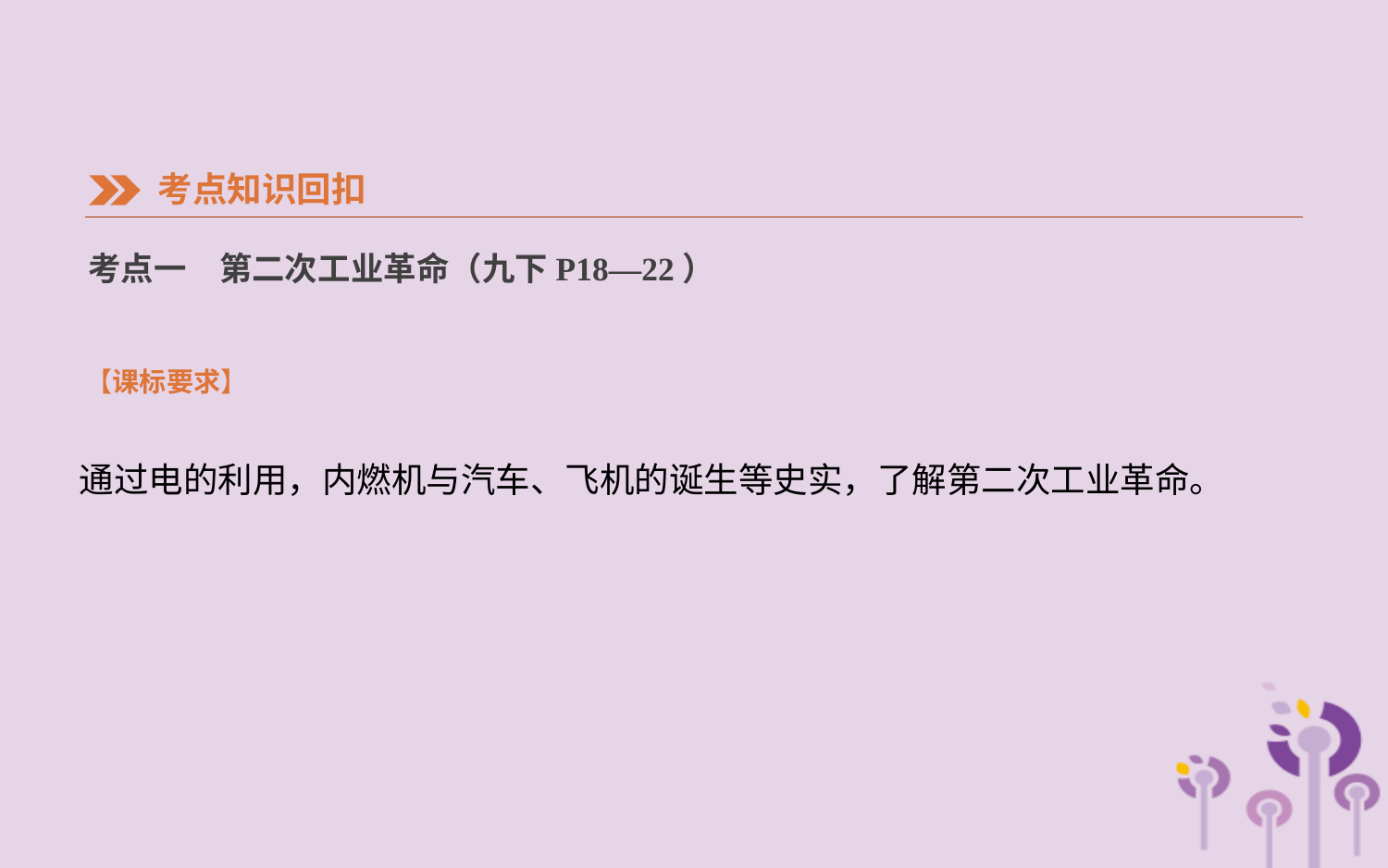

考点知识回扣

考点一　第二次工业革命（九下P18—22）
【课标要求】
通过电的利用，内燃机与汽车、飞机的诞生等史实，了解第二次工业革命。